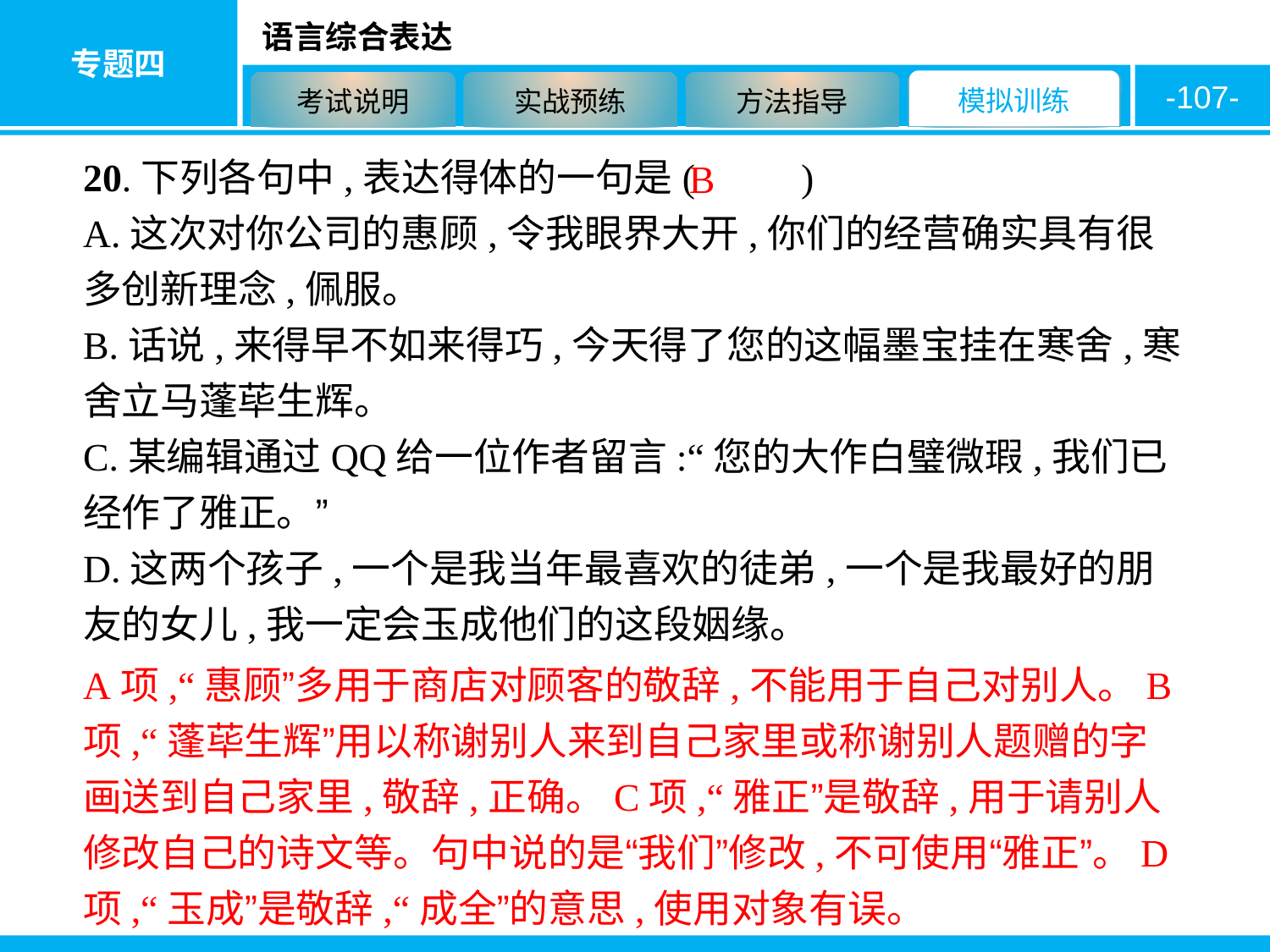

-107-
20.下列各句中,表达得体的一句是( 　　)
A.这次对你公司的惠顾,令我眼界大开,你们的经营确实具有很多创新理念,佩服。
B.话说,来得早不如来得巧,今天得了您的这幅墨宝挂在寒舍,寒舍立马蓬荜生辉。
C.某编辑通过QQ给一位作者留言:“您的大作白璧微瑕,我们已经作了雅正。”
D.这两个孩子,一个是我当年最喜欢的徒弟,一个是我最好的朋友的女儿,我一定会玉成他们的这段姻缘。
B
A项,“惠顾”多用于商店对顾客的敬辞,不能用于自己对别人。B项,“蓬荜生辉”用以称谢别人来到自己家里或称谢别人题赠的字画送到自己家里,敬辞,正确。C项,“雅正”是敬辞,用于请别人修改自己的诗文等。句中说的是“我们”修改,不可使用“雅正”。D项,“玉成”是敬辞,“成全”的意思,使用对象有误。